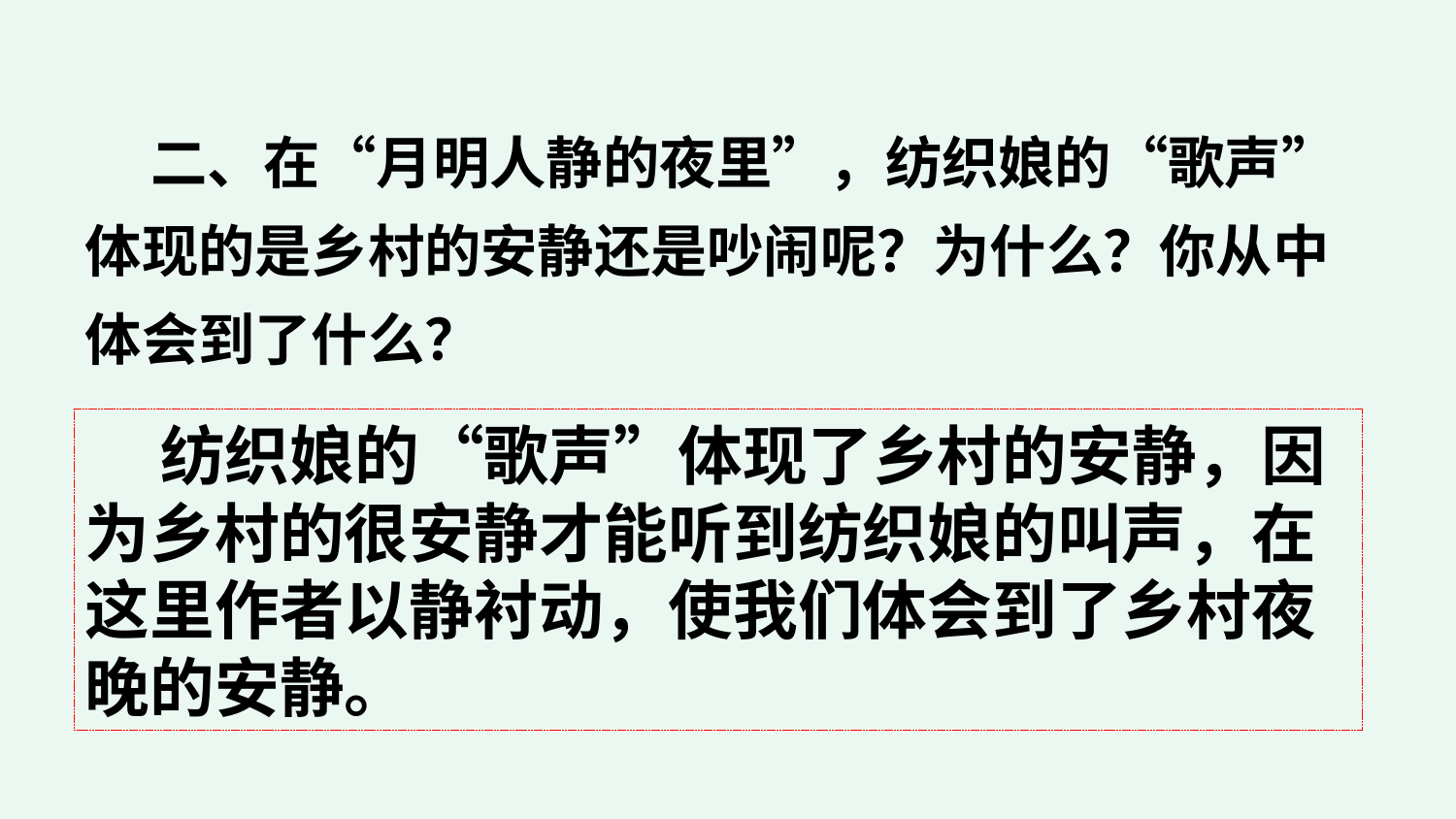

二、在“月明人静的夜里”，纺织娘的“歌声”体现的是乡村的安静还是吵闹呢？为什么？你从中体会到了什么？
    纺织娘的“歌声”体现了乡村的安静，因为乡村的很安静才能听到纺织娘的叫声，在这里作者以静衬动，使我们体会到了乡村夜晚的安静。